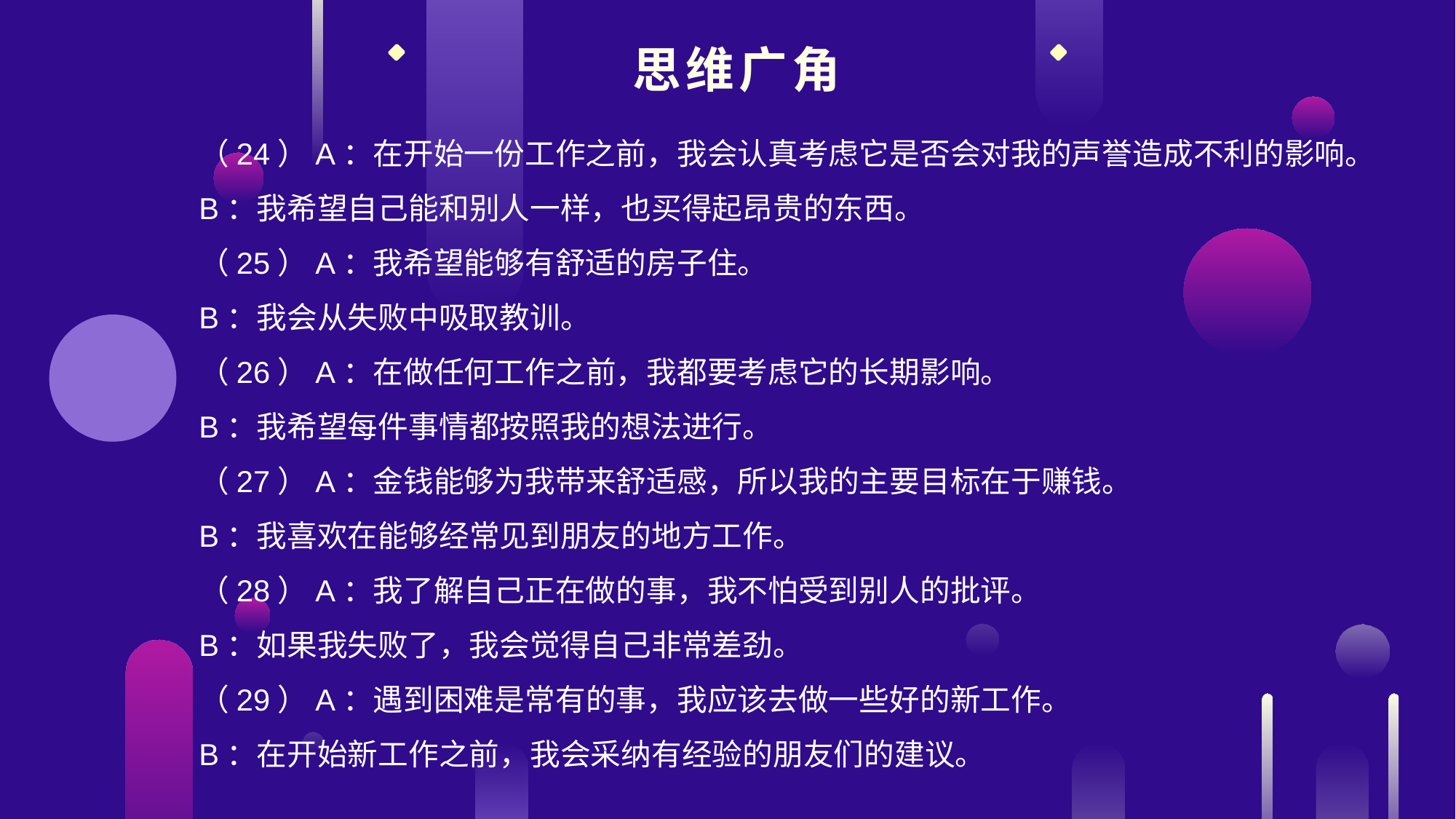

思维广角

（24）A：在开始一份工作之前，我会认真考虑它是否会对我的声誉造成不利的影响。
B：我希望自己能和别人一样，也买得起昂贵的东西。
（25）A：我希望能够有舒适的房子住。
B：我会从失败中吸取教训。
（26）A：在做任何工作之前，我都要考虑它的长期影响。
B：我希望每件事情都按照我的想法进行。
（27）A：金钱能够为我带来舒适感，所以我的主要目标在于赚钱。
B：我喜欢在能够经常见到朋友的地方工作。
（28）A：我了解自己正在做的事，我不怕受到别人的批评。
B：如果我失败了，我会觉得自己非常差劲。
（29）A：遇到困难是常有的事，我应该去做一些好的新工作。
B：在开始新工作之前，我会采纳有经验的朋友们的建议。